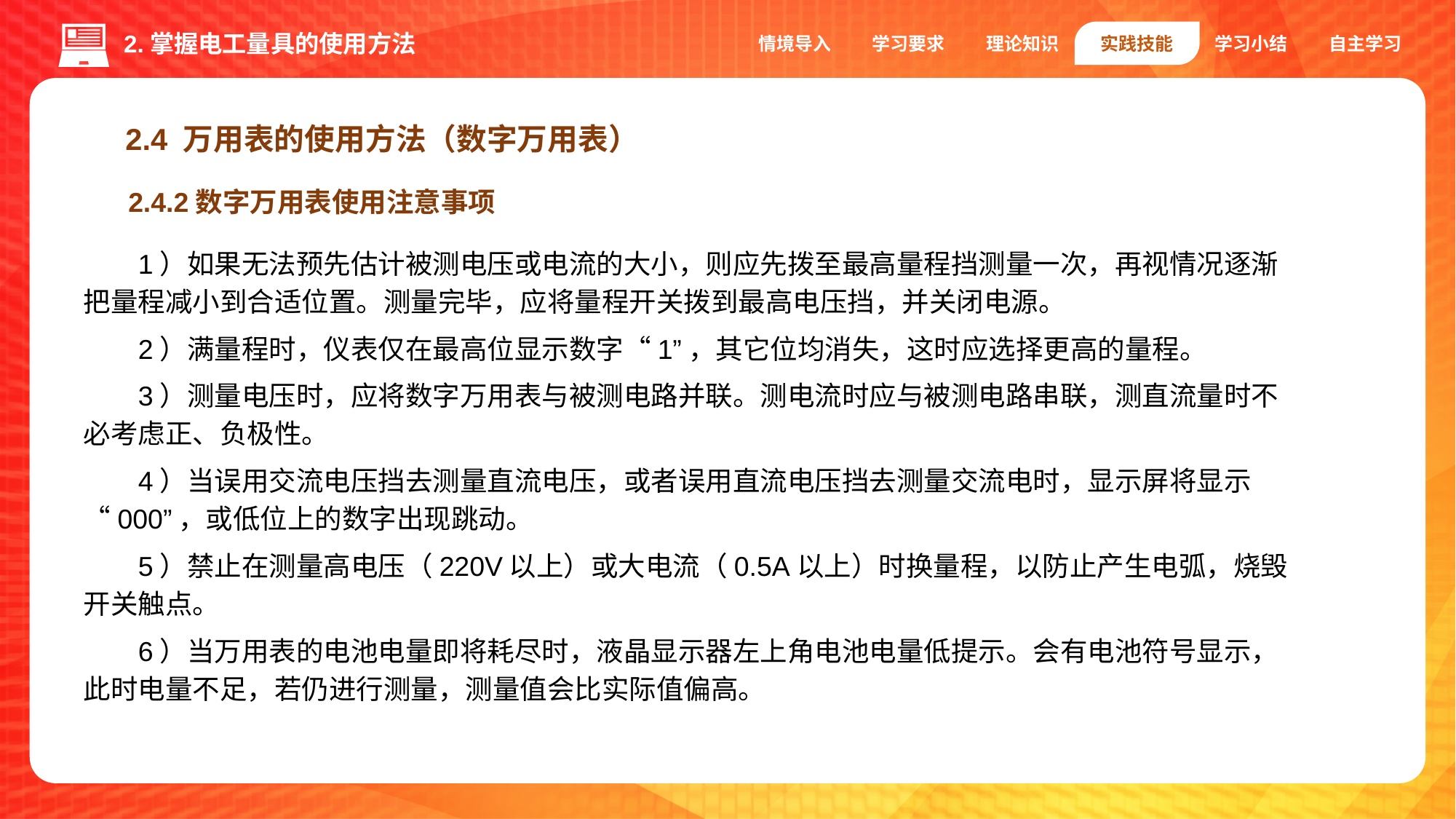

情境导入
学习要求
理论知识
实践技能
学习小结
自主学习
2.掌握电工量具的使用方法

2.4 万用表的使用方法（数字万用表）
2.4.2数字万用表使用注意事项
1）如果无法预先估计被测电压或电流的大小，则应先拨至最高量程挡测量一次，再视情况逐渐把量程减小到合适位置。测量完毕，应将量程开关拨到最高电压挡，并关闭电源。
2）满量程时，仪表仅在最高位显示数字“1”，其它位均消失，这时应选择更高的量程。
3）测量电压时，应将数字万用表与被测电路并联。测电流时应与被测电路串联，测直流量时不必考虑正、负极性。
4）当误用交流电压挡去测量直流电压，或者误用直流电压挡去测量交流电时，显示屏将显示“000”，或低位上的数字出现跳动。
5）禁止在测量高电压（220V以上）或大电流（0.5A以上）时换量程，以防止产生电弧，烧毁开关触点。
6）当万用表的电池电量即将耗尽时，液晶显示器左上角电池电量低提示。会有电池符号显示，此时电量不足，若仍进行测量，测量值会比实际值偏高。